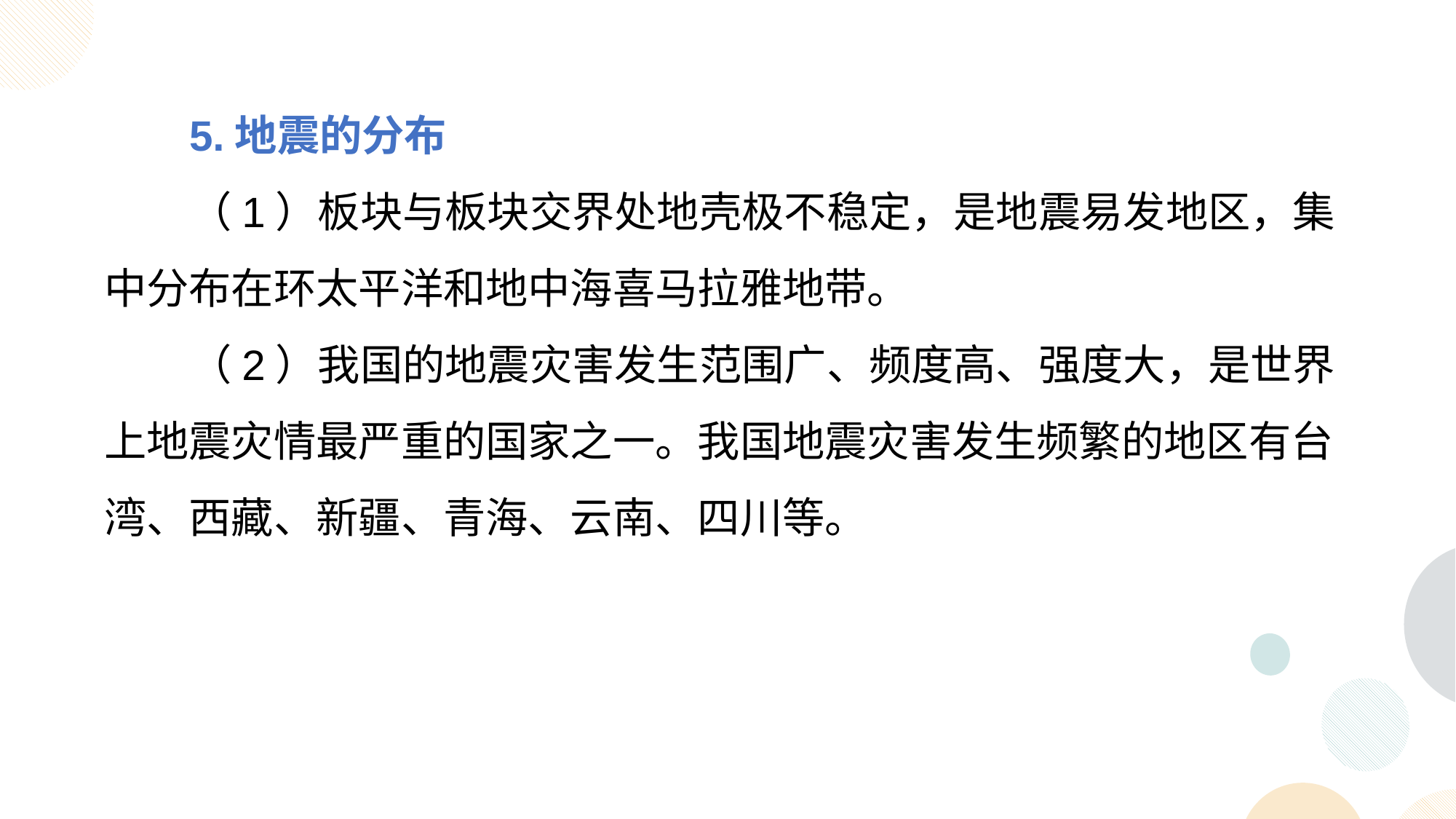

5.地震的分布
（1）板块与板块交界处地壳极不稳定，是地震易发地区，集中分布在环太平洋和地中海喜马拉雅地带。
（2）我国的地震灾害发生范围广、频度高、强度大，是世界上地震灾情最严重的国家之一。我国地震灾害发生频繁的地区有台湾、西藏、新疆、青海、云南、四川等。